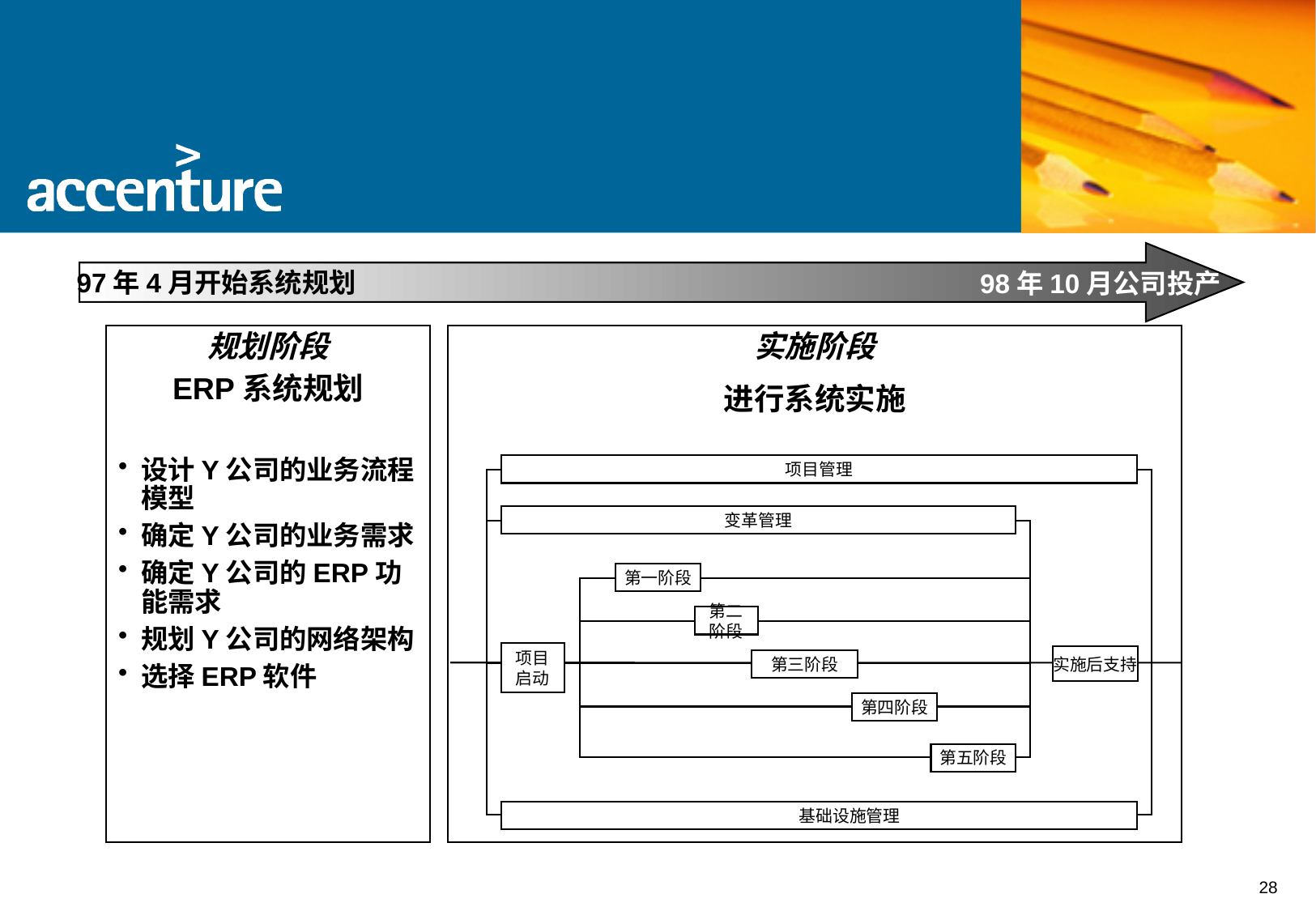

97年4月开始系统规划
98年10月公司投产
规划阶段
ERP系统规划

设计Y公司的业务流程模型
确定Y公司的业务需求
确定Y公司的ERP功能需求
规划Y公司的网络架构
选择ERP软件

实施阶段
进行系统实施
项目管理

变革管理

第一阶段

第二
阶段

项目
启动
实施后支持
第三阶段

第四阶段
第五阶段
基础设施管理

28